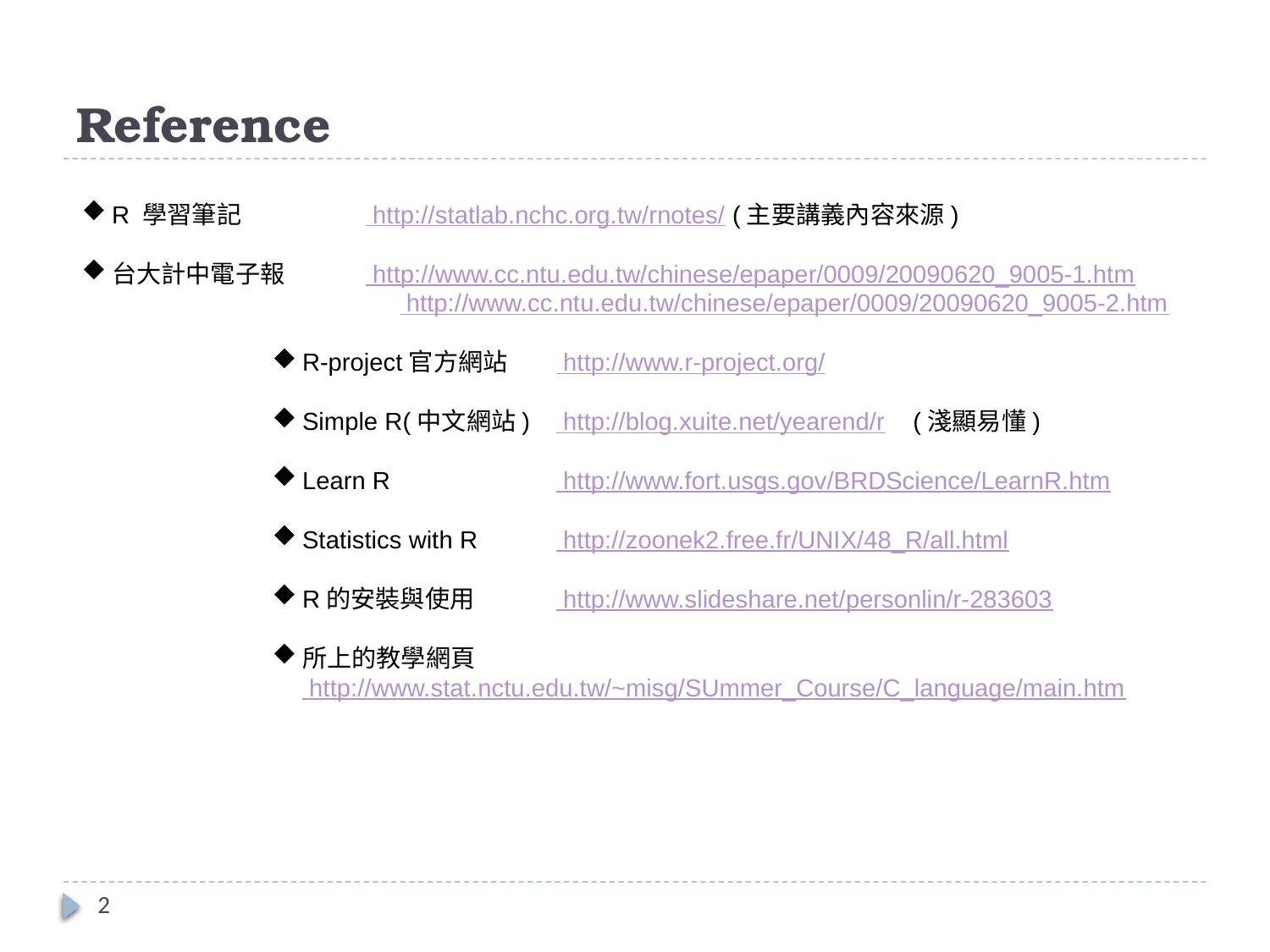

# Reference

R 學習筆記	 http://statlab.nchc.org.tw/rnotes/ (主要講義內容來源)

台大計中電子報	 http://www.cc.ntu.edu.tw/chinese/epaper/0009/20090620_9005-1.htm
	 http://www.cc.ntu.edu.tw/chinese/epaper/0009/20090620_9005-2.htm

R-project官方網站	 http://www.r-project.org/

Simple R(中文網站)	 http://blog.xuite.net/yearend/r    (淺顯易懂)

Learn R		 http://www.fort.usgs.gov/BRDScience/LearnR.htm

Statistics with R	 http://zoonek2.free.fr/UNIX/48_R/all.html

R的安裝與使用	 http://www.slideshare.net/personlin/r-283603

所上的教學網頁	 http://www.stat.nctu.edu.tw/~misg/SUmmer_Course/C_language/main.htm
2